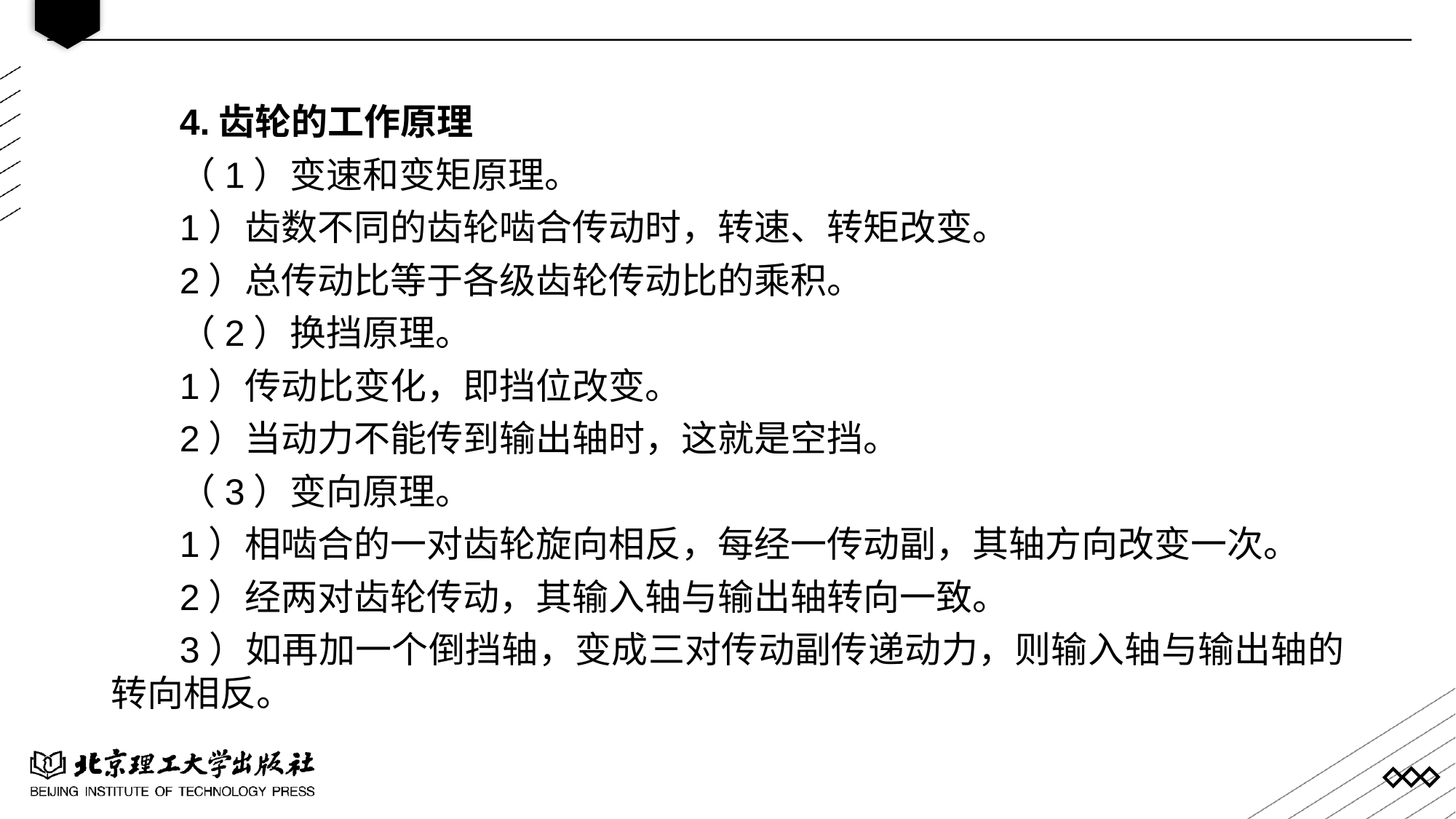

4.齿轮的工作原理
（1）变速和变矩原理。
1）齿数不同的齿轮啮合传动时，转速、转矩改变。
2）总传动比等于各级齿轮传动比的乘积。
（2）换挡原理。
1）传动比变化，即挡位改变。
2）当动力不能传到输出轴时，这就是空挡。
（3）变向原理。
1）相啮合的一对齿轮旋向相反，每经一传动副，其轴方向改变一次。
2）经两对齿轮传动，其输入轴与输出轴转向一致。
3）如再加一个倒挡轴，变成三对传动副传递动力，则输入轴与输出轴的转向相反。